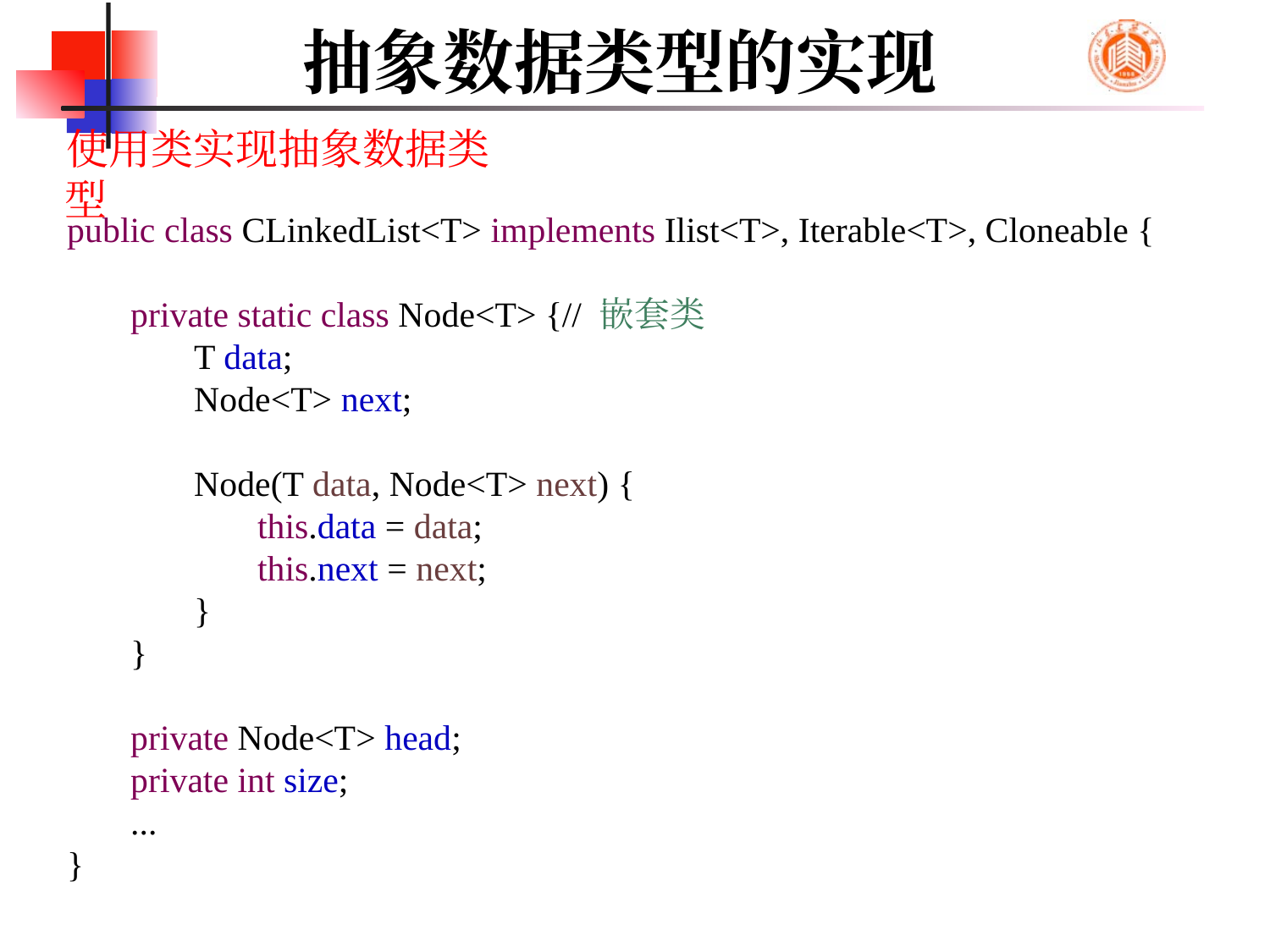

# 抽象数据类型的实现
使用类实现抽象数据类型
public class CLinkedList<T> implements Ilist<T>, Iterable<T>, Cloneable {

private static class Node<T> {// 嵌套类
T data;
Node<T> next;

Node(T data, Node<T> next) {
this.data = data;
this.next = next;
}
}

private Node<T> head;
private int size;
...
}